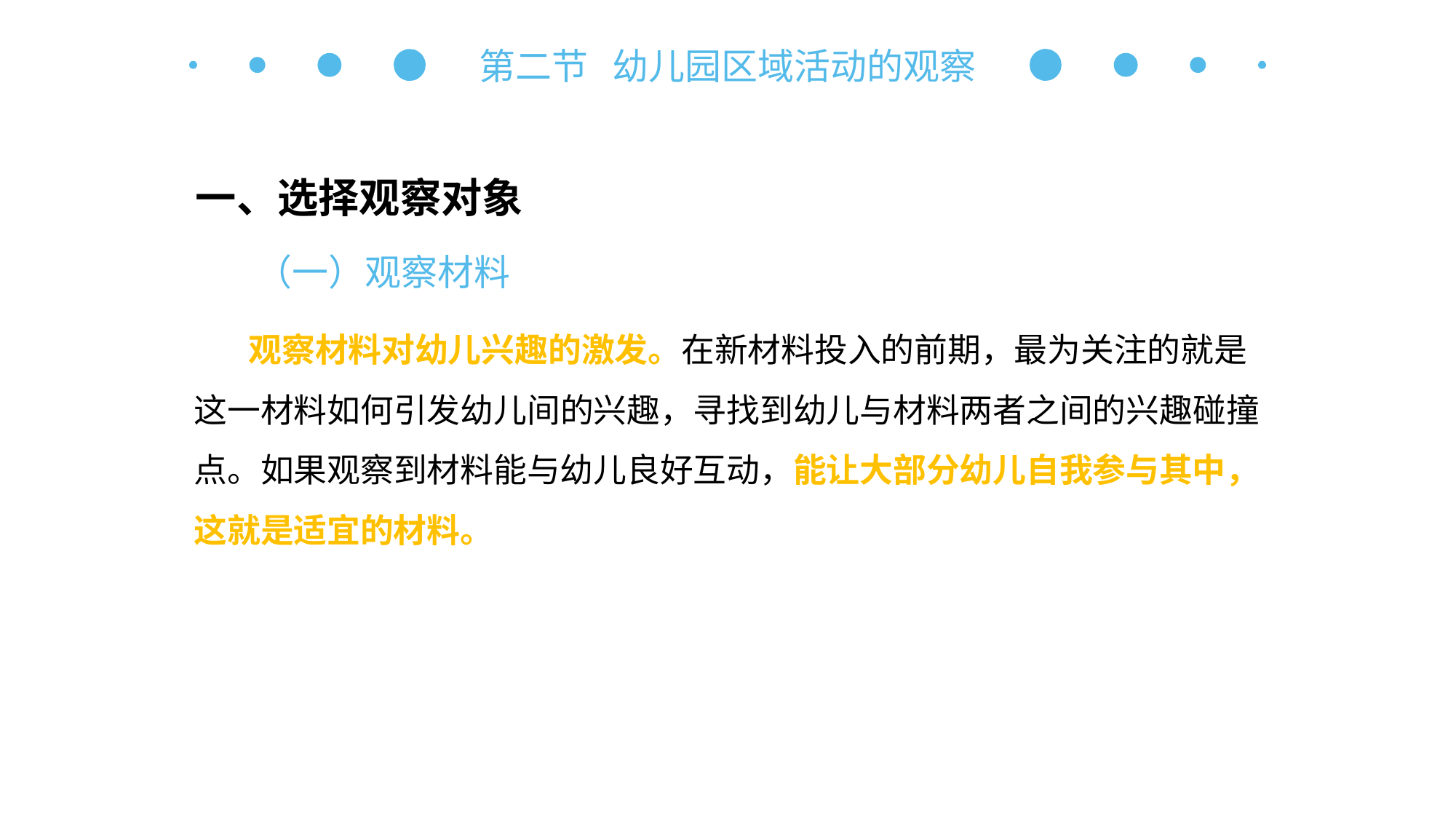

第二节   幼儿园区域活动的观察

一、选择观察对象
（一）观察材料
观察材料对幼儿兴趣的激发。在新材料投入的前期，最为关注的就是这一材料如何引发幼儿间的兴趣，寻找到幼儿与材料两者之间的兴趣碰撞点。如果观察到材料能与幼儿良好互动，能让大部分幼儿自我参与其中，这就是适宜的材料。